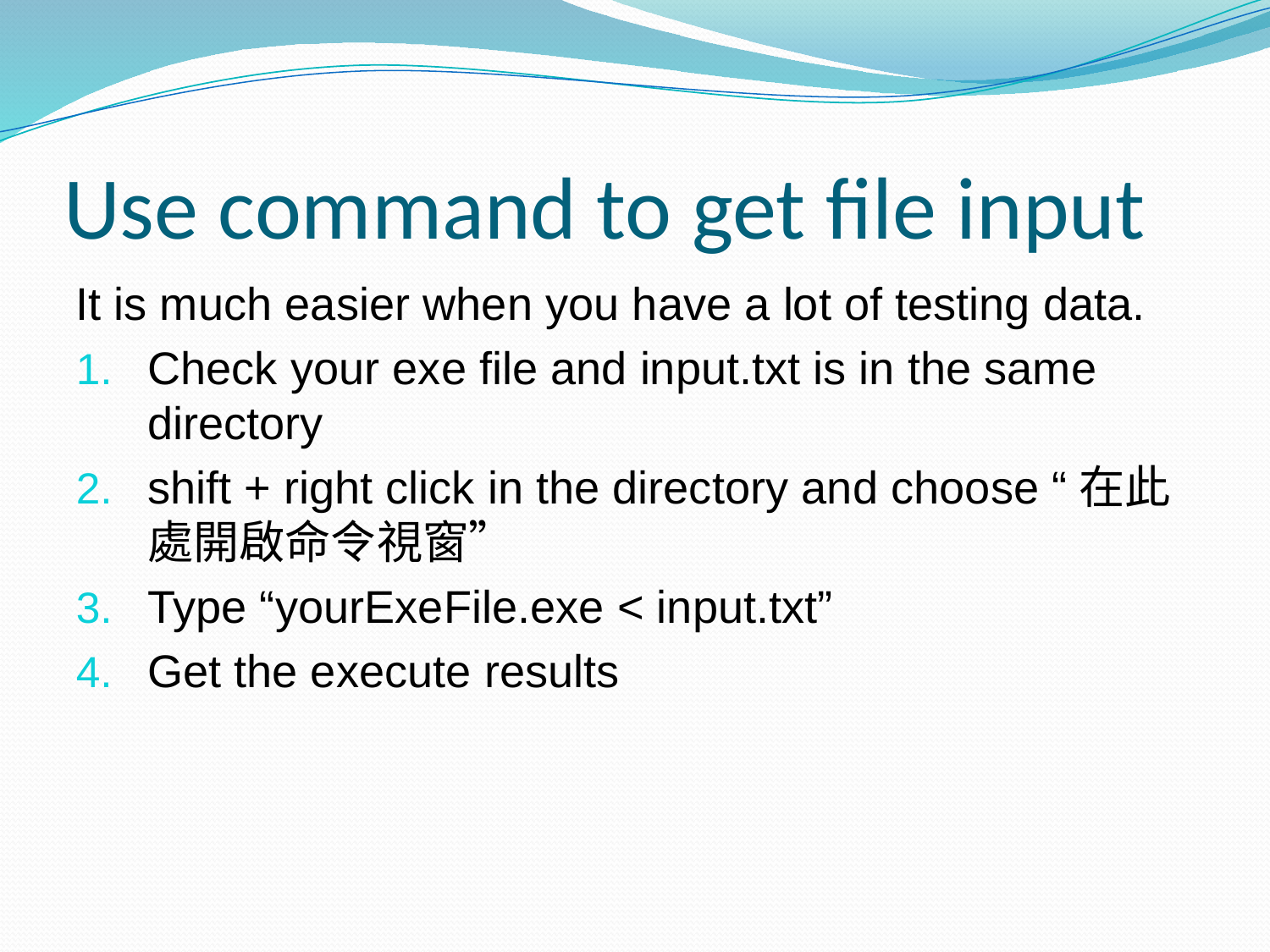

# Use command to get file input
It is much easier when you have a lot of testing data.
Check your exe file and input.txt is in the same directory
shift + right click in the directory and choose “在此 處開啟命令視窗”
Type “yourExeFile.exe < input.txt”
Get the execute results